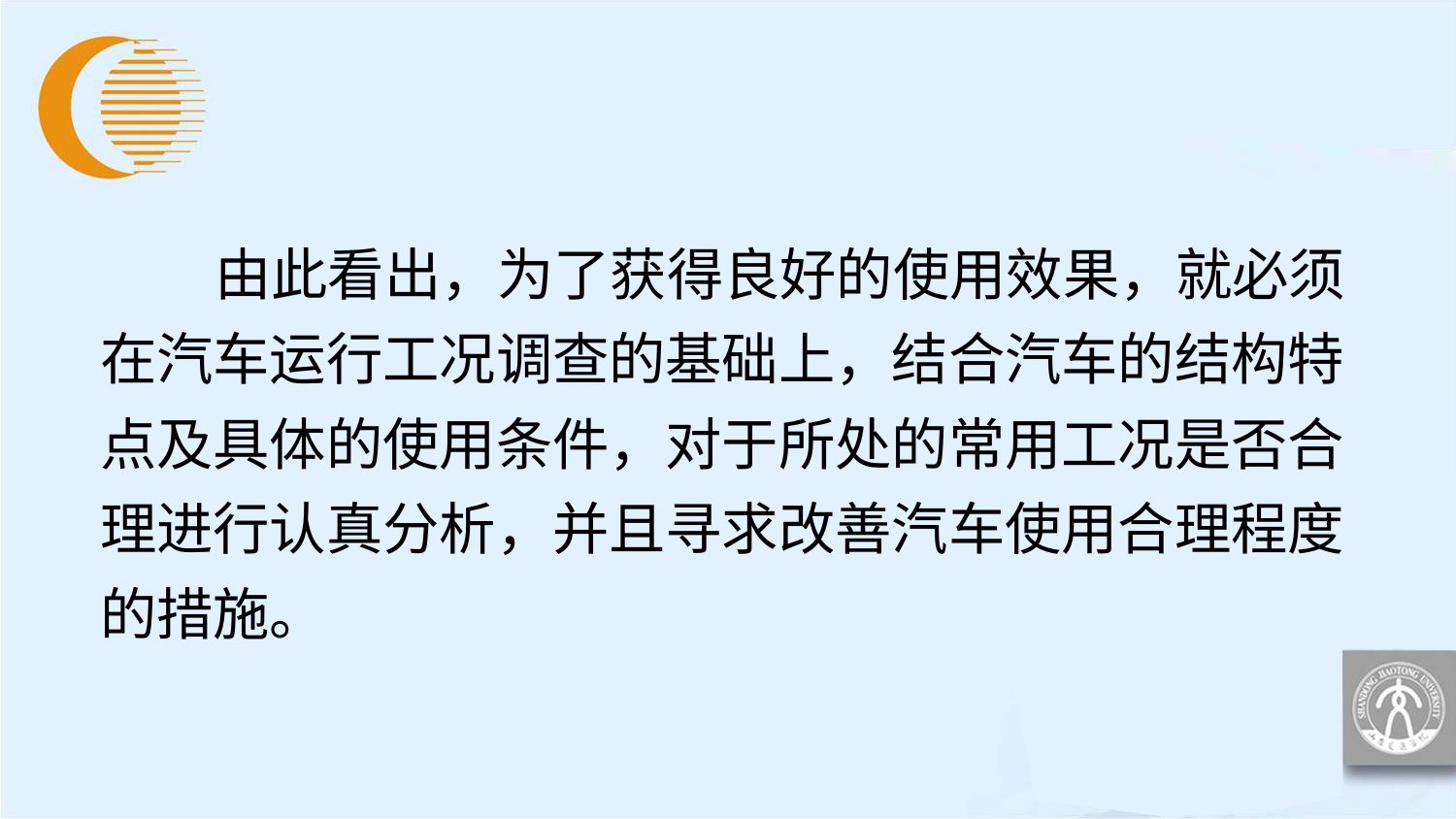

由此看出，为了获得良好的使用效果，就必须在汽车运行工况调查的基础上，结合汽车的结构特点及具体的使用条件，对于所处的常用工况是否合理进行认真分析，并且寻求改善汽车使用合理程度的措施。